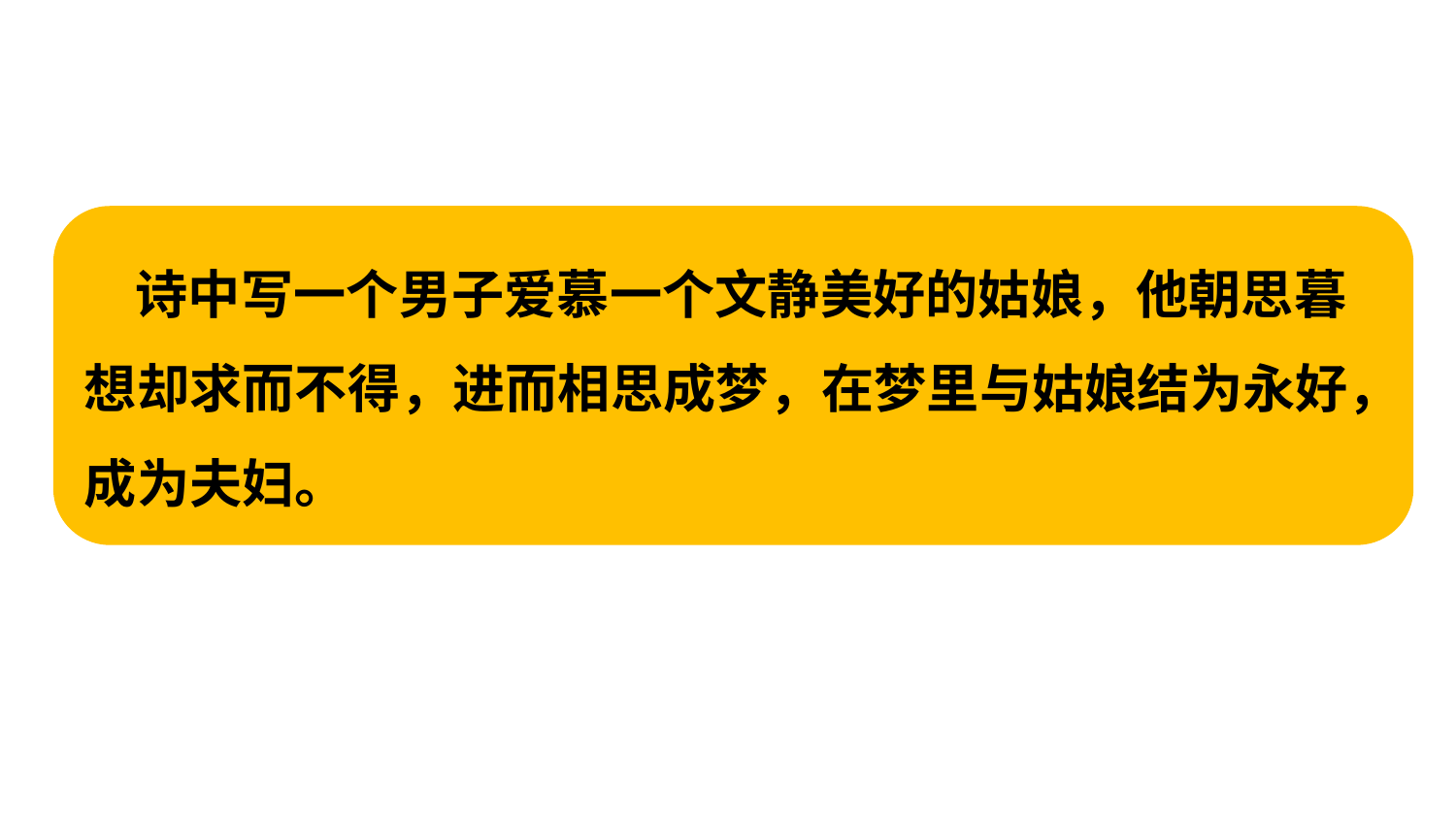

诗中写一个男子爱慕一个文静美好的姑娘，他朝思暮想却求而不得，进而相思成梦，在梦里与姑娘结为永好，成为夫妇。